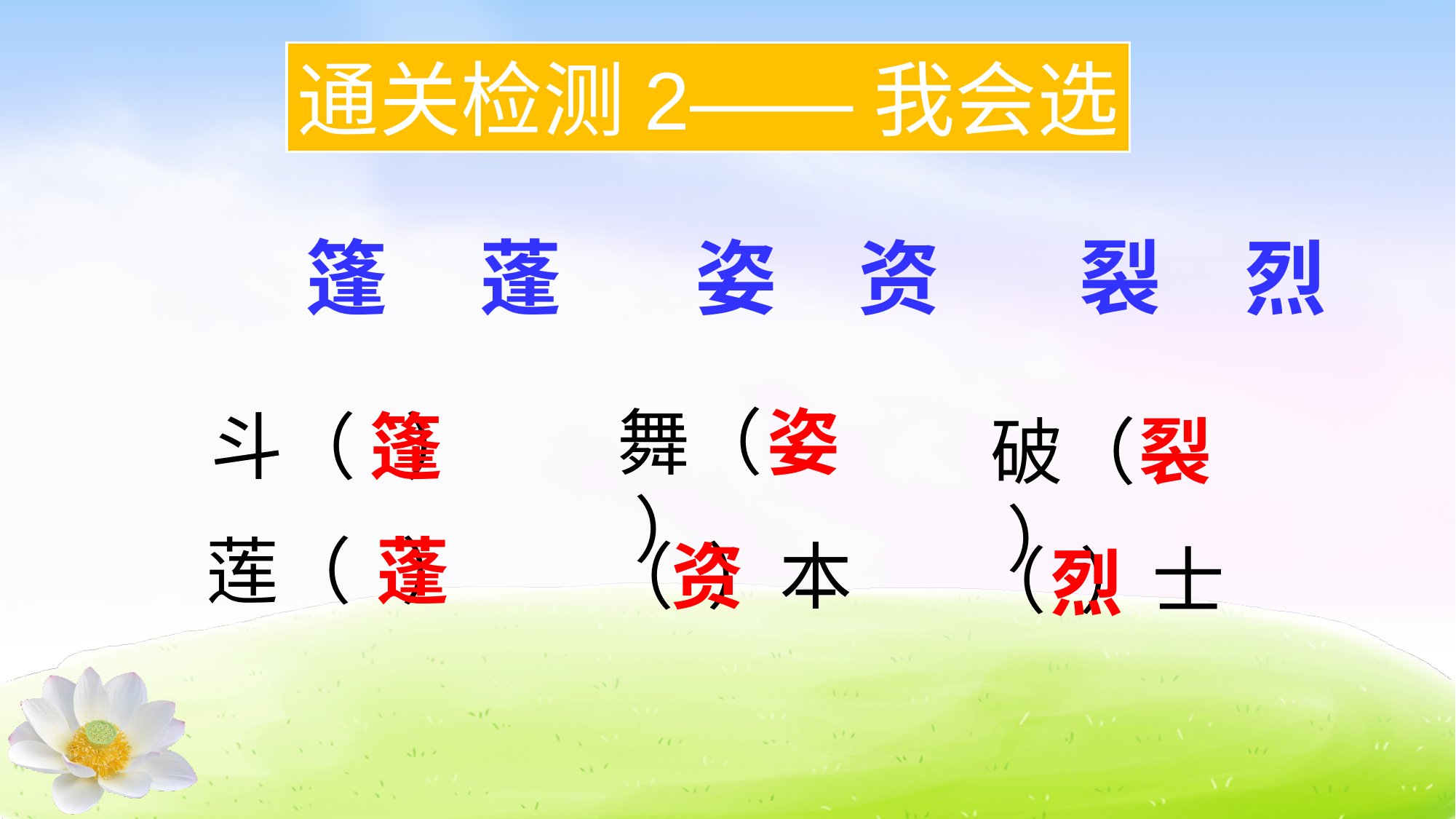

通关检测2——我会选
篷
蓬
姿
资
裂
烈
舞（  ）
姿
斗（   ）
篷
破（  ）
裂
莲（   ）
蓬
（  ）本
资
（  ）士
烈